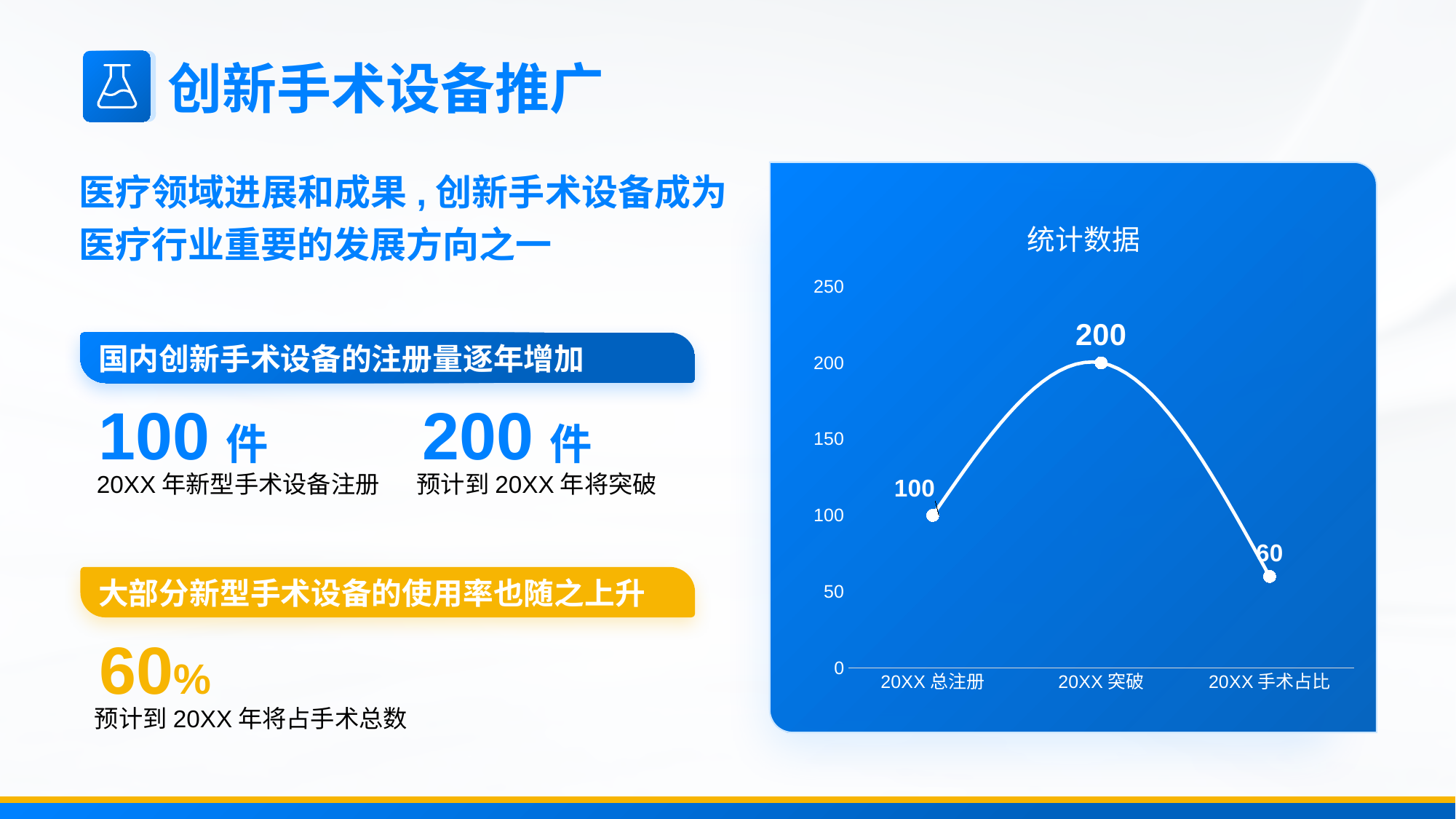

创新手术设备推广
医疗领域进展和成果,创新手术设备成为医疗行业重要的发展方向之一

### Chart: 统计数据

| Category | 系列 1 |
|---|---|
| 20XX总注册 | 100.0 |
| 20XX突破 | 200.0 |
| 20XX手术占比 | 60.0 |
国内创新手术设备的注册量逐年增加
100件
20XX年新型手术设备注册
200件
预计到20XX年将突破
大部分新型手术设备的使用率也随之上升
60%
预计到20XX年将占手术总数